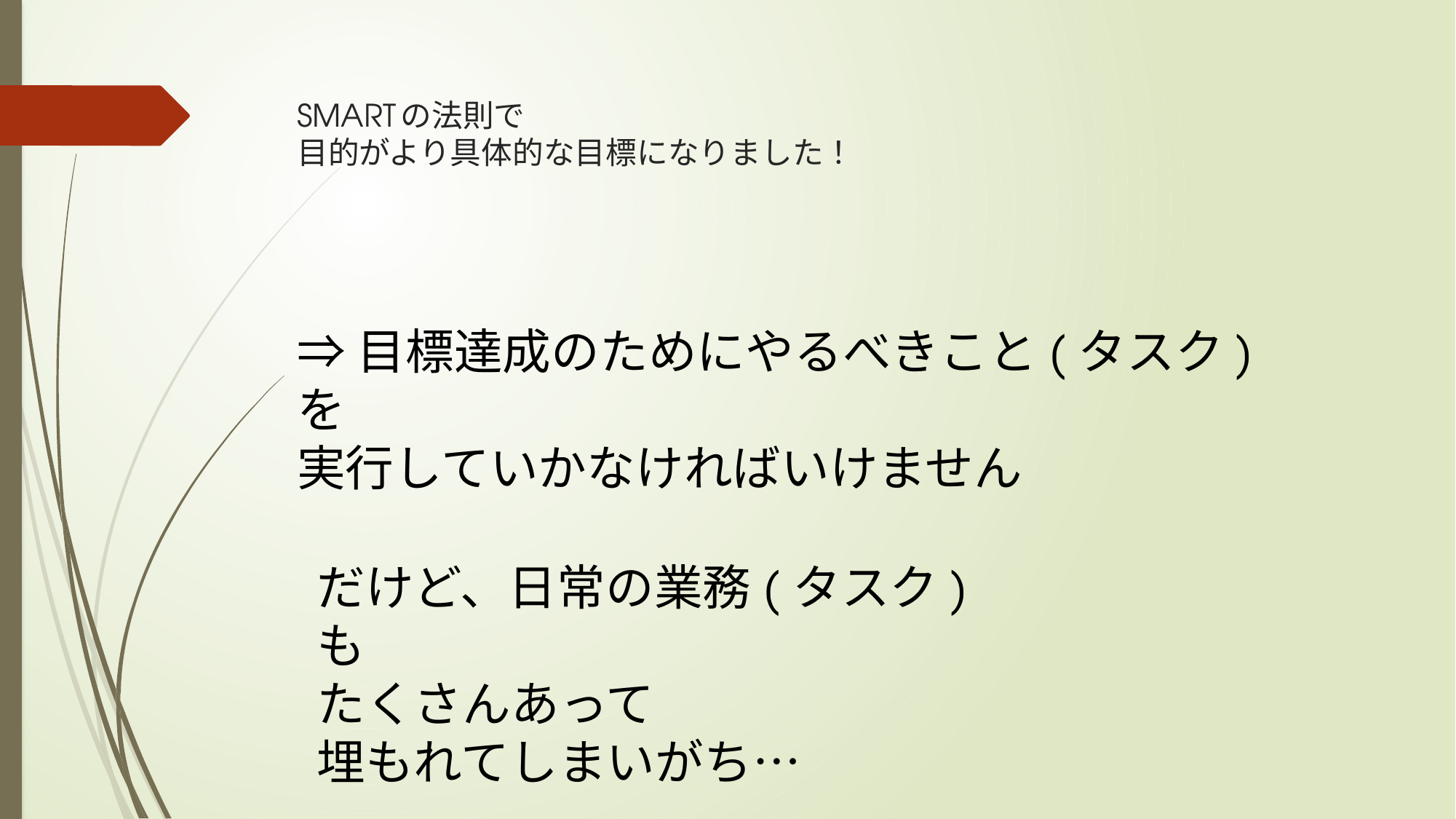

# SMARTの法則で 目的がより具体的な目標になりました！
⇒目標達成のためにやるべきこと(タスク)を
実行していかなければいけません
だけど、日常の業務(タスク)も
たくさんあって
埋もれてしまいがち…